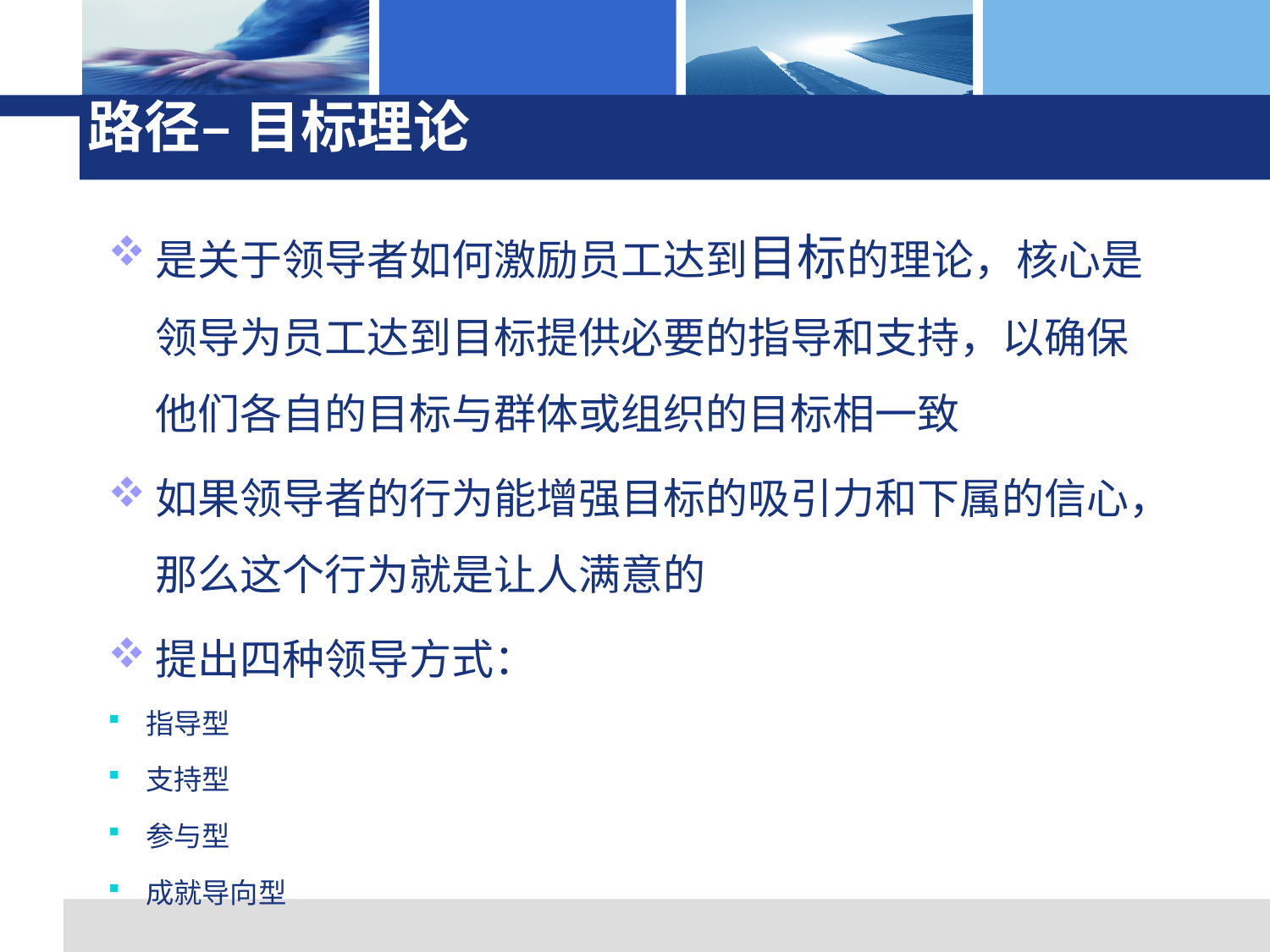

# 路径– 目标理论
是关于领导者如何激励员工达到目标的理论，核心是领导为员工达到目标提供必要的指导和支持，以确保他们各自的目标与群体或组织的目标相一致
如果领导者的行为能增强目标的吸引力和下属的信心，那么这个行为就是让人满意的
提出四种领导方式：
指导型
支持型
参与型
成就导向型